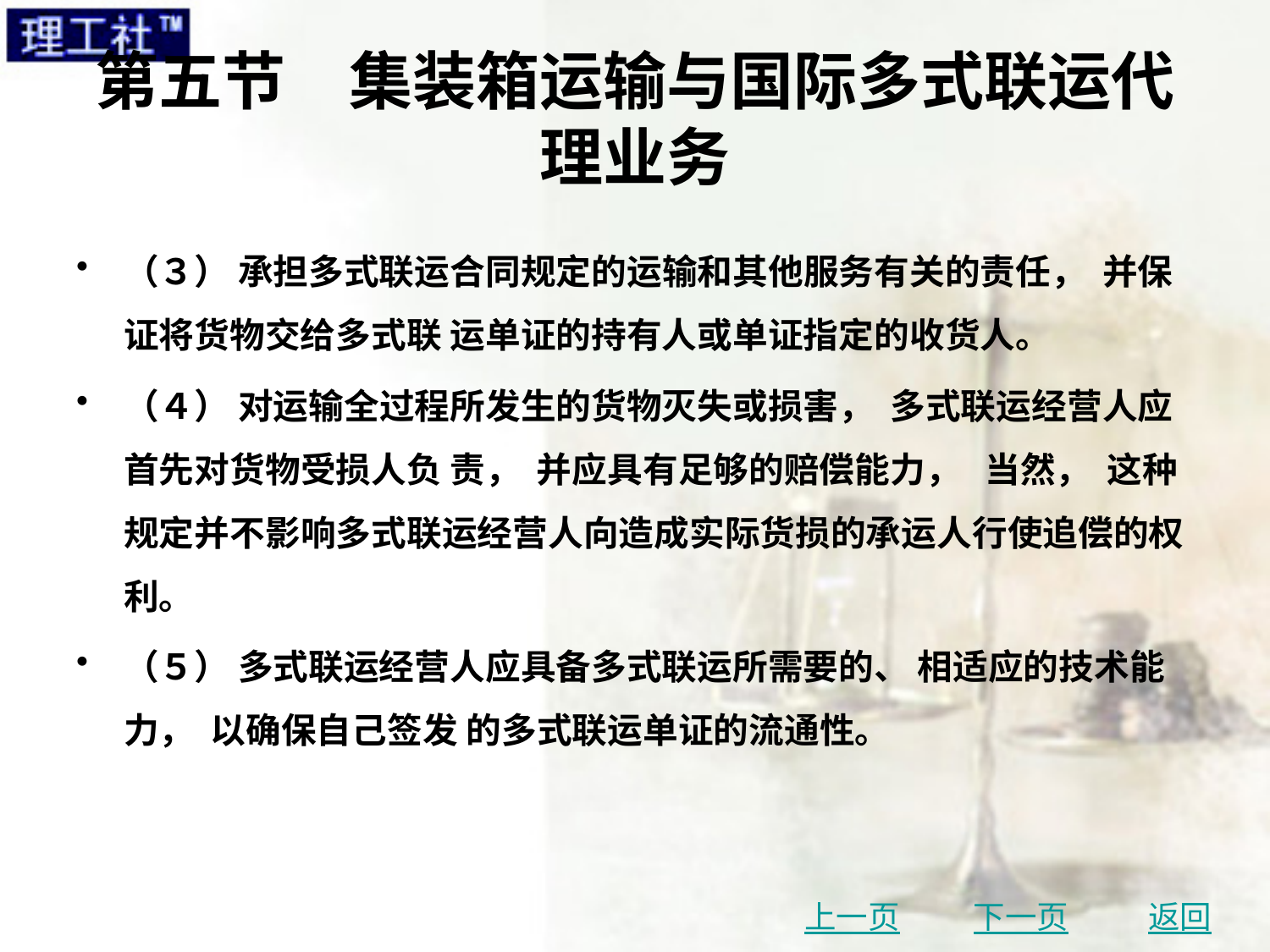

# 第五节　集装箱运输与国际多式联运代理业务
（３） 承担多式联运合同规定的运输和其他服务有关的责任，  并保证将货物交给多式联 运单证的持有人或单证指定的收货人。
（４） 对运输全过程所发生的货物灭失或损害，  多式联运经营人应首先对货物受损人负 责，  并应具有足够的赔偿能力，   当然，  这种规定并不影响多式联运经营人向造成实际货损的承运人行使追偿的权利。
（５） 多式联运经营人应具备多式联运所需要的、 相适应的技术能力，  以确保自己签发 的多式联运单证的流通性。

上一页
下一页
返回